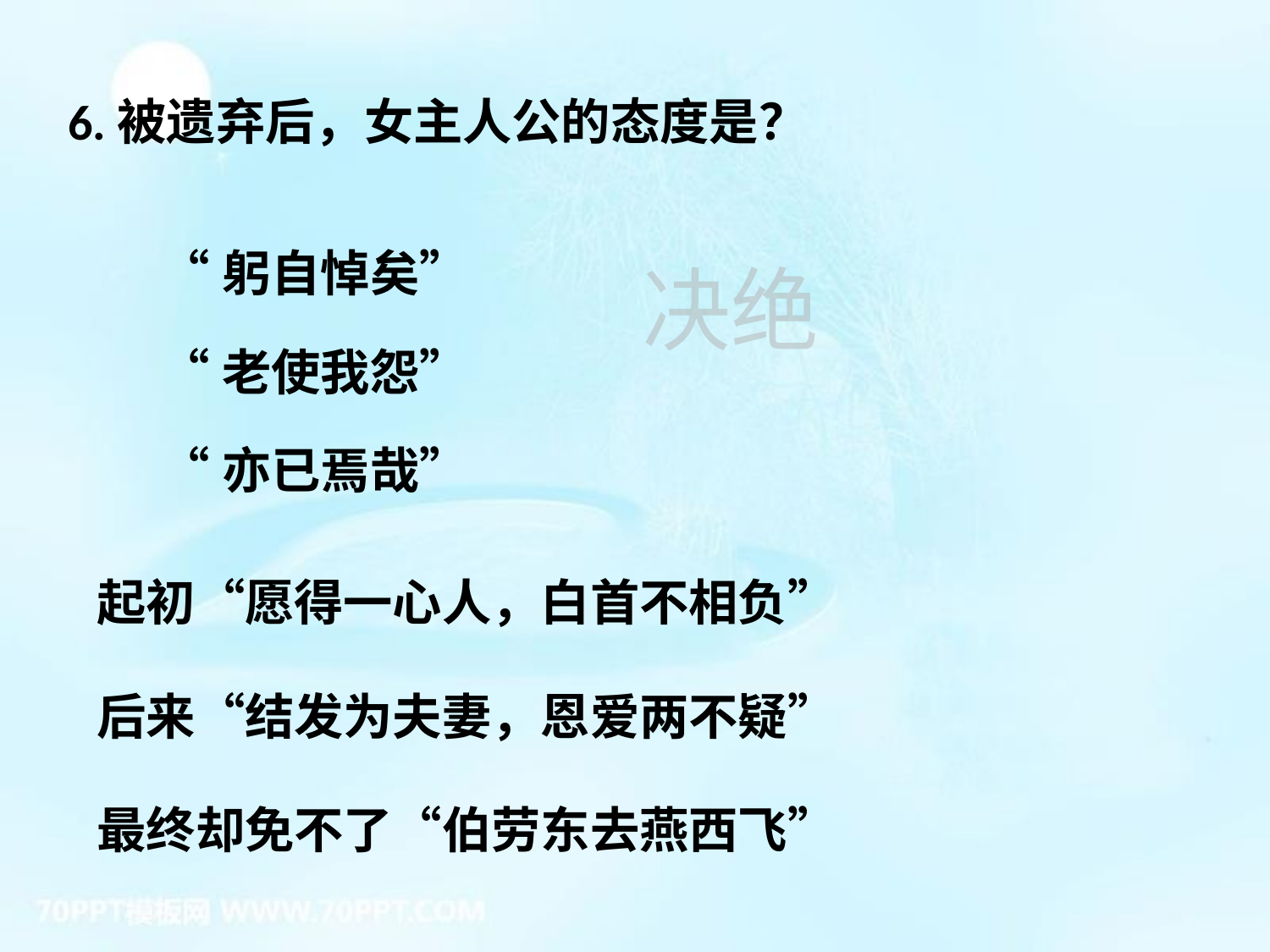

6.被遗弃后，女主人公的态度是？
“躬自悼矣”
“老使我怨”
“亦已焉哉”
决绝
起初“愿得一心人，白首不相负”
后来“结发为夫妻，恩爱两不疑”
最终却免不了“伯劳东去燕西飞”